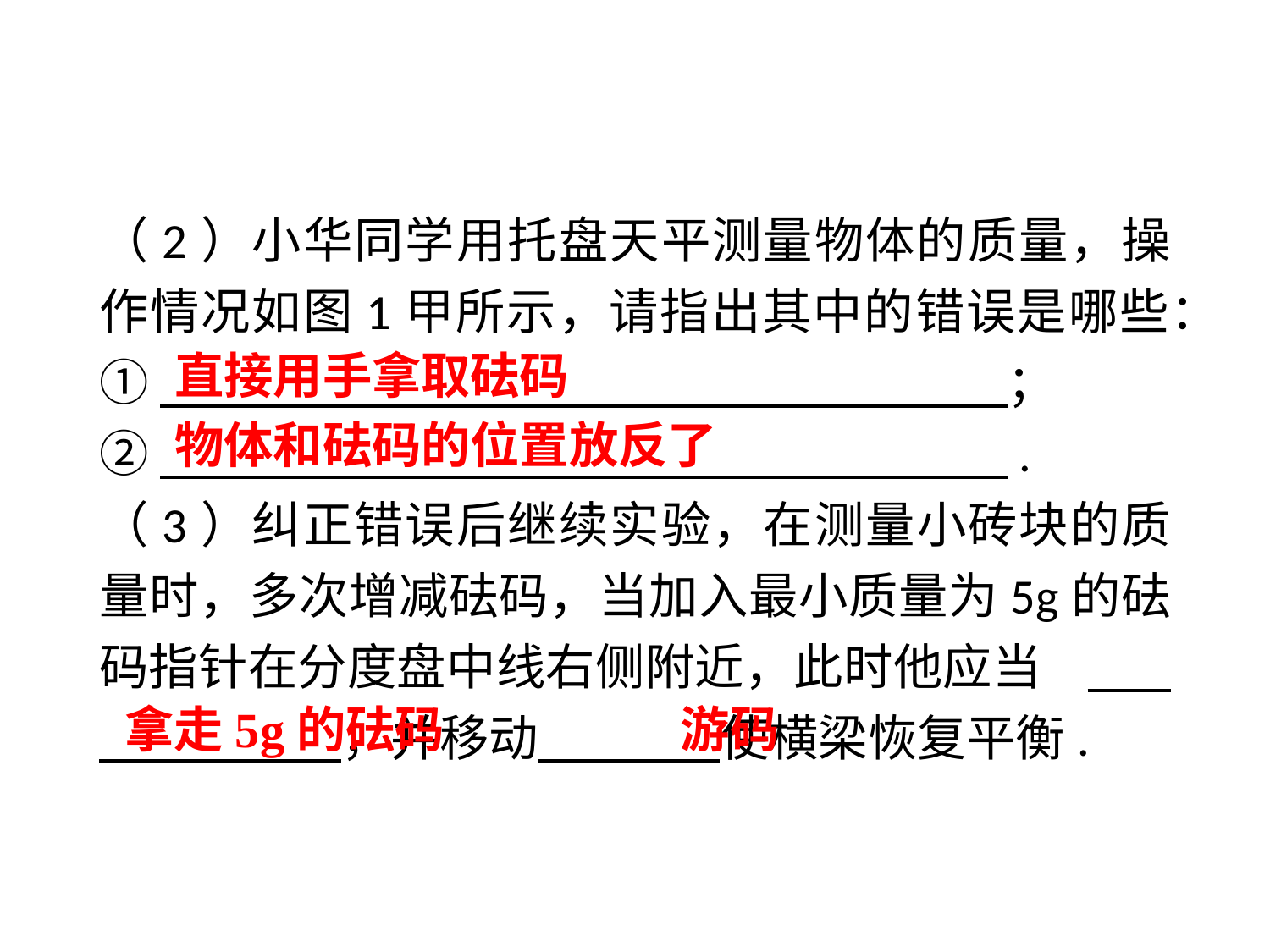

（2）小华同学用托盘天平测量物体的质量，操作情况如图1甲所示，请指出其中的错误是哪些：
①　                                                                    　；
②　                                                                    　.
（3）纠正错误后继续实验，在测量小砖块的质量时，多次增减砝码，当加入最小质量为5g的砝码指针在分度盘中线右侧附近，此时他应当    　                          ，并移动　            使横梁恢复平衡.
直接用手拿取砝码
物体和砝码的位置放反了
拿走5g的砝码
游码